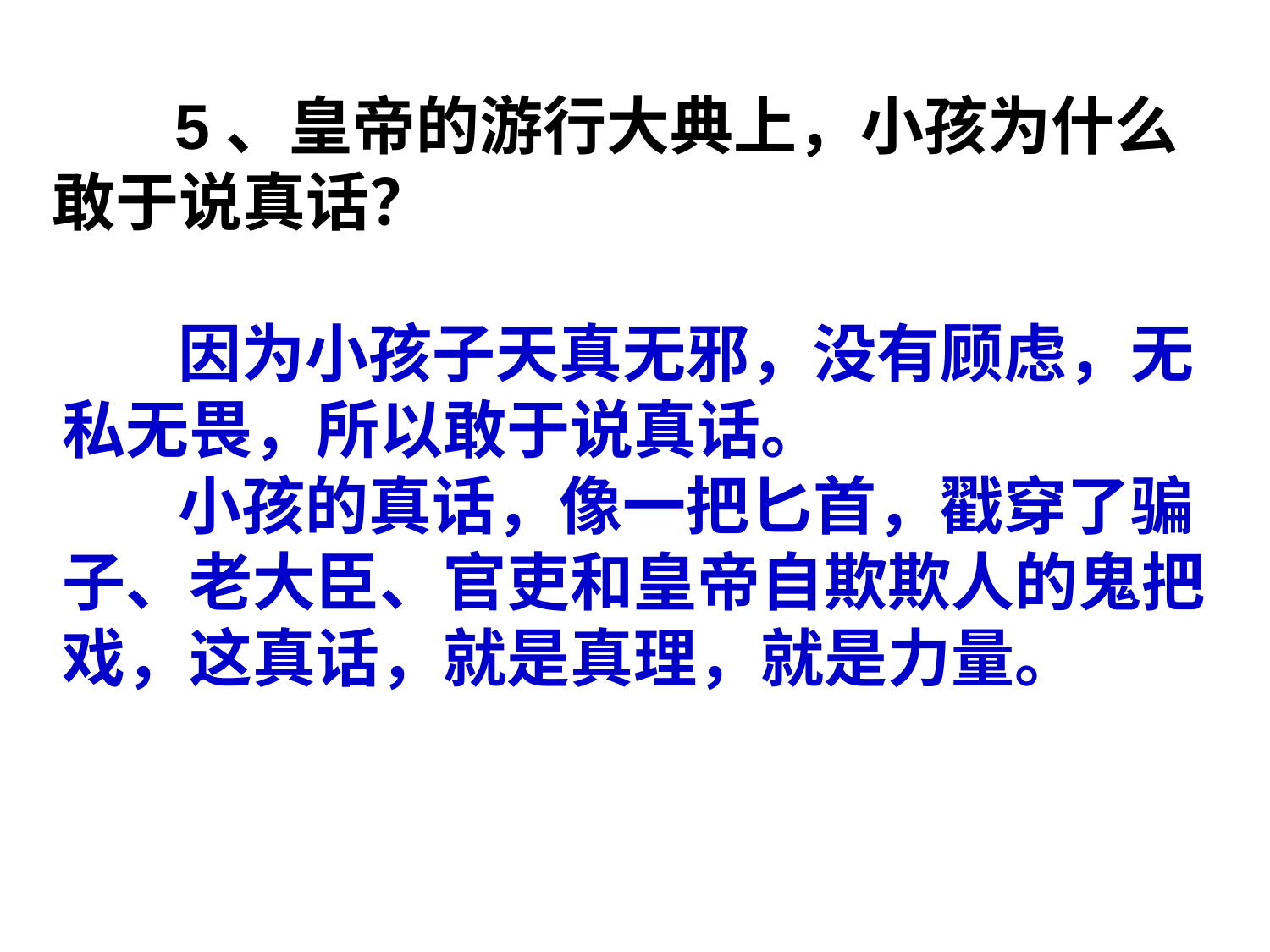

5、皇帝的游行大典上，小孩为什么敢于说真话？
       因为小孩子天真无邪，没有顾虑，无私无畏，所以敢于说真话。
       小孩的真话，像一把匕首，戳穿了骗子、老大臣、官吏和皇帝自欺欺人的鬼把戏，这真话，就是真理，就是力量。